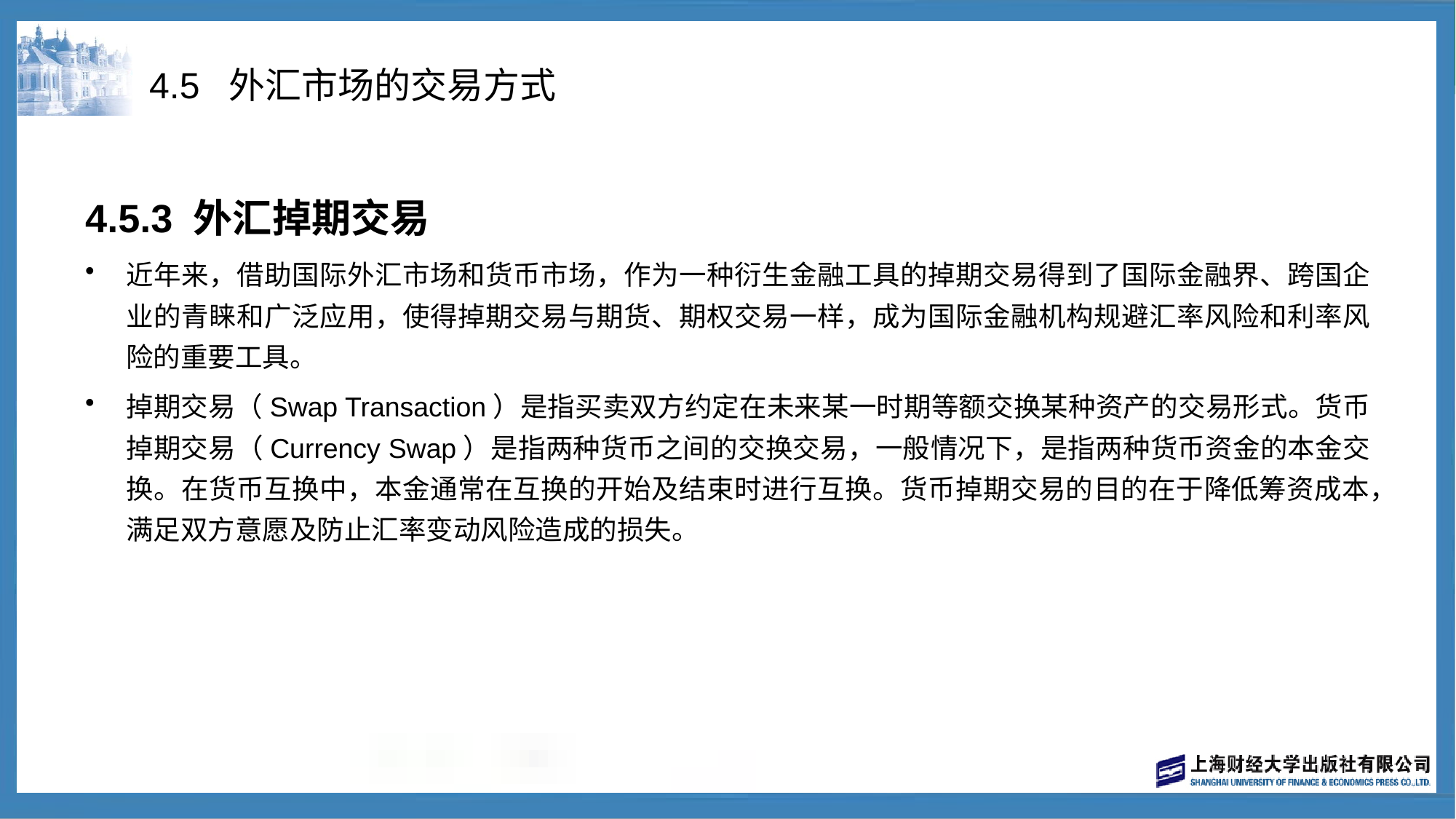

# 4.5  外汇市场的交易方式
4.5.3 外汇掉期交易
近年来，借助国际外汇市场和货币市场，作为一种衍生金融工具的掉期交易得到了国际金融界、跨国企业的青睐和广泛应用，使得掉期交易与期货、期权交易一样，成为国际金融机构规避汇率风险和利率风险的重要工具。
掉期交易（Swap Transaction）是指买卖双方约定在未来某一时期等额交换某种资产的交易形式。货币掉期交易（Currency Swap）是指两种货币之间的交换交易，一般情况下，是指两种货币资金的本金交换。在货币互换中，本金通常在互换的开始及结束时进行互换。货币掉期交易的目的在于降低筹资成本，满足双方意愿及防止汇率变动风险造成的损失。